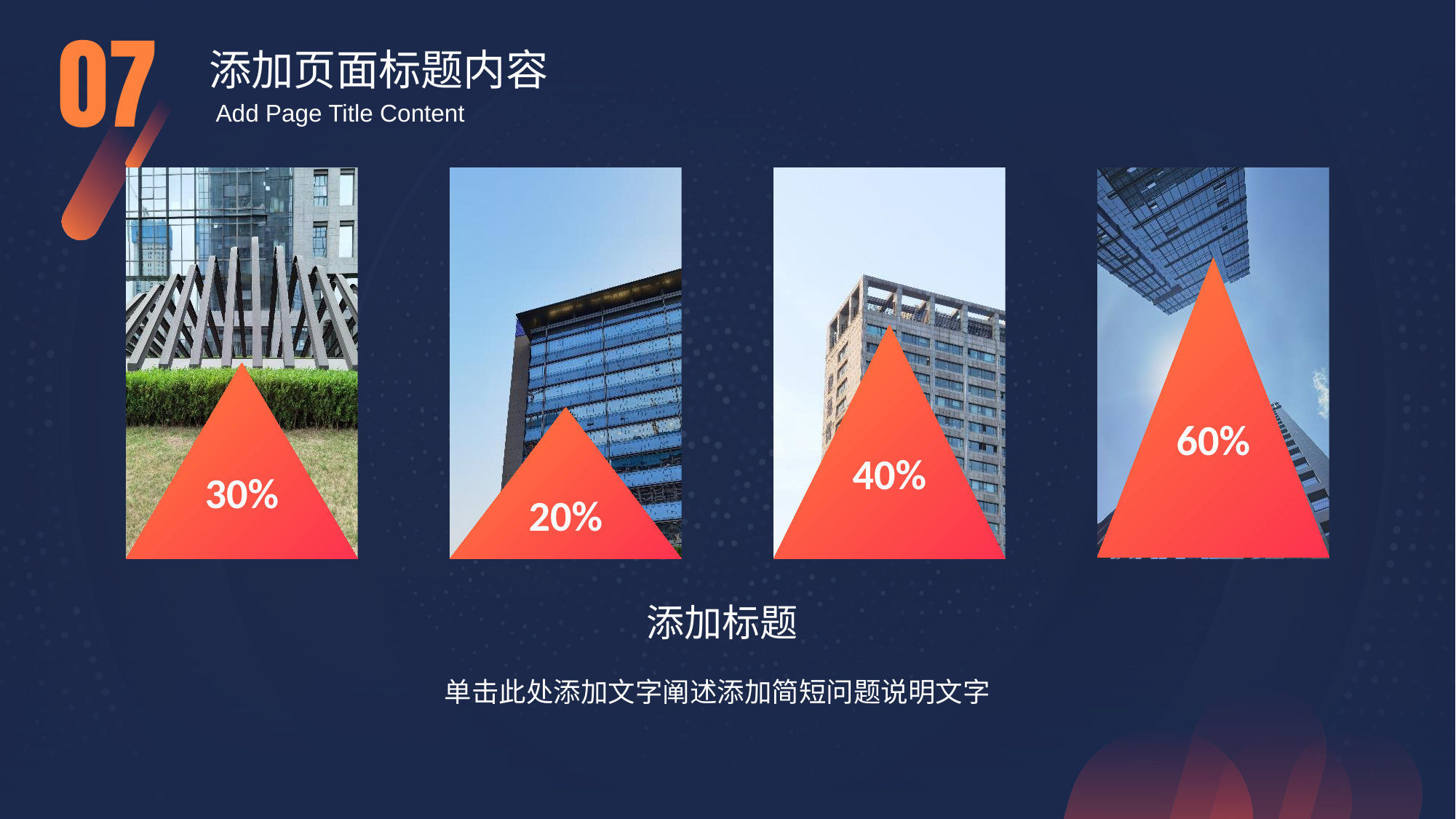

07
添加页面标题内容
Add Page Title Content

60%
40%
30%
20%
添加标题
单击此处添加文字阐述添加简短问题说明文字